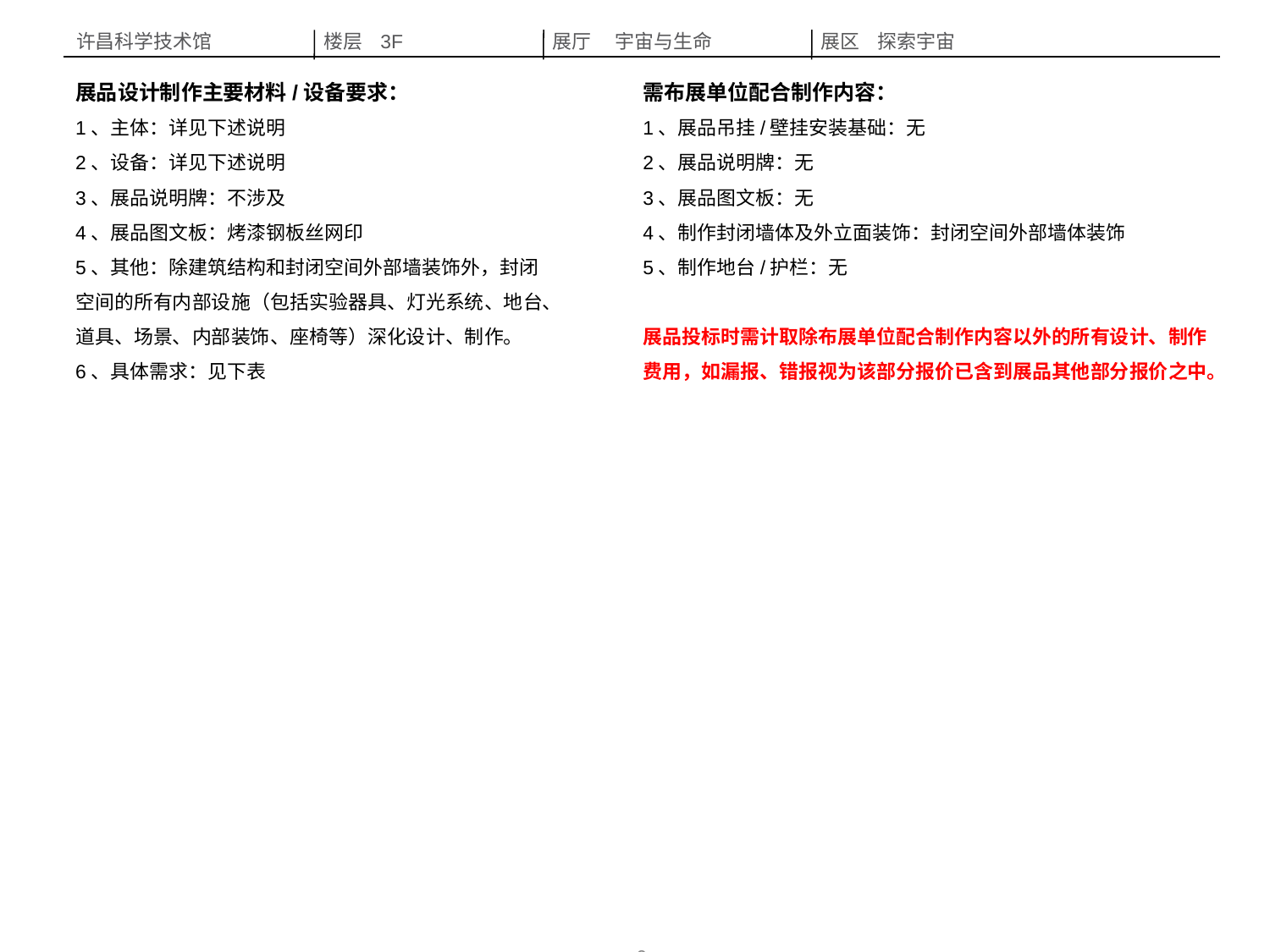

展区    探索宇宙
许昌科学技术馆
展厅  宇宙与生命
楼层   3F

展品设计制作主要材料/设备要求：
1、主体：详见下述说明
2、设备：详见下述说明
3、展品说明牌：不涉及
4、展品图文板：烤漆钢板丝网印
5、其他：除建筑结构和封闭空间外部墙装饰外，封闭空间的所有内部设施（包括实验器具、灯光系统、地台、道具、场景、内部装饰、座椅等）深化设计、制作。
6、具体需求：见下表
需布展单位配合制作内容：
1、展品吊挂/壁挂安装基础：无
2、展品说明牌：无
3、展品图文板：无
4、制作封闭墙体及外立面装饰：封闭空间外部墙体装饰
5、制作地台/护栏：无

展品投标时需计取除布展单位配合制作内容以外的所有设计、制作费用，如漏报、错报视为该部分报价已含到展品其他部分报价之中。
8